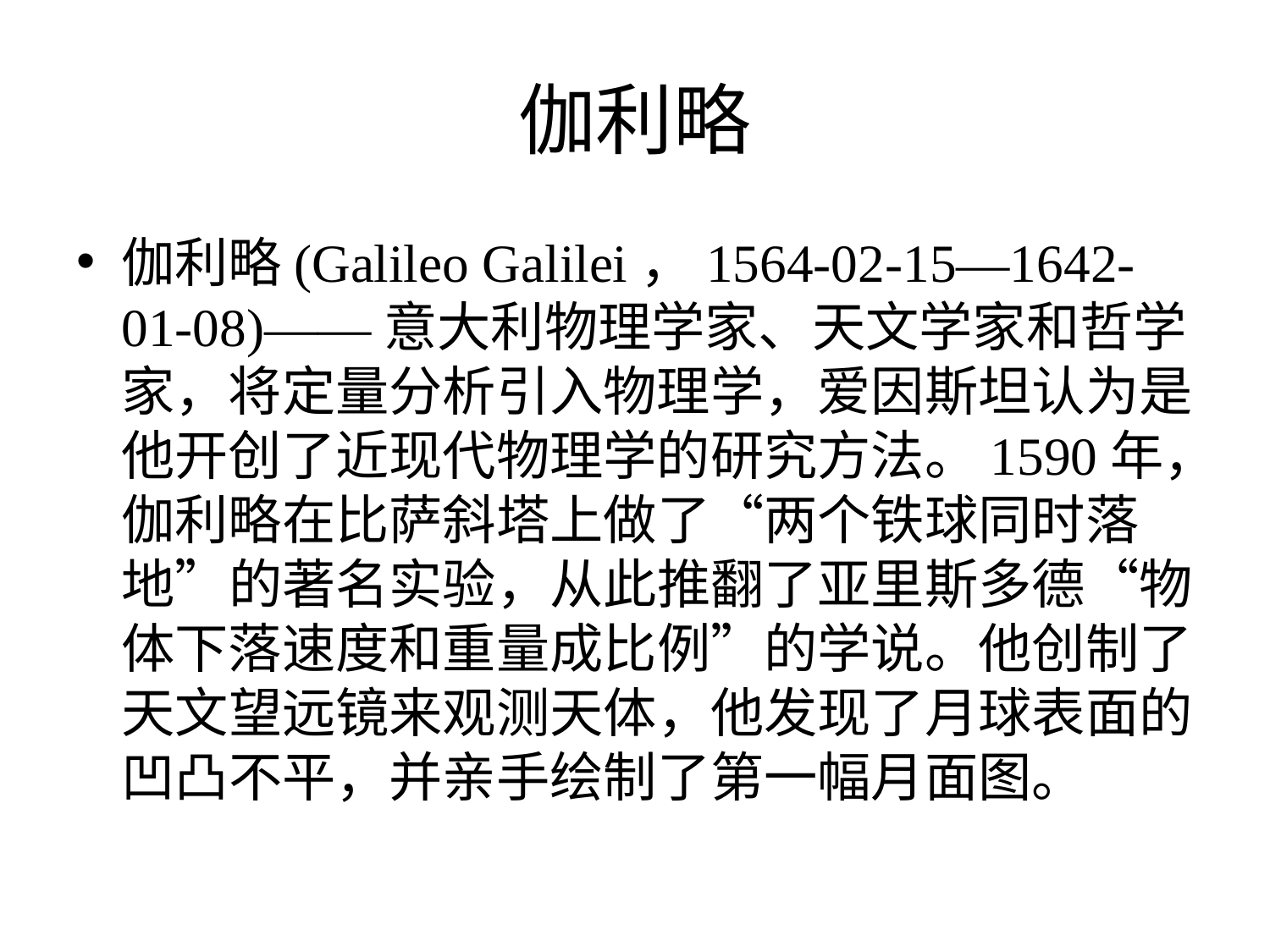

# 伽利略
伽利略(Galileo Galilei，1564-02-15—1642-01-08)——意大利物理学家、天文学家和哲学家，将定量分析引入物理学，爱因斯坦认为是他开创了近现代物理学的研究方法。1590年，伽利略在比萨斜塔上做了“两个铁球同时落地”的著名实验，从此推翻了亚里斯多德“物体下落速度和重量成比例”的学说。他创制了天文望远镜来观测天体，他发现了月球表面的凹凸不平，并亲手绘制了第一幅月面图。